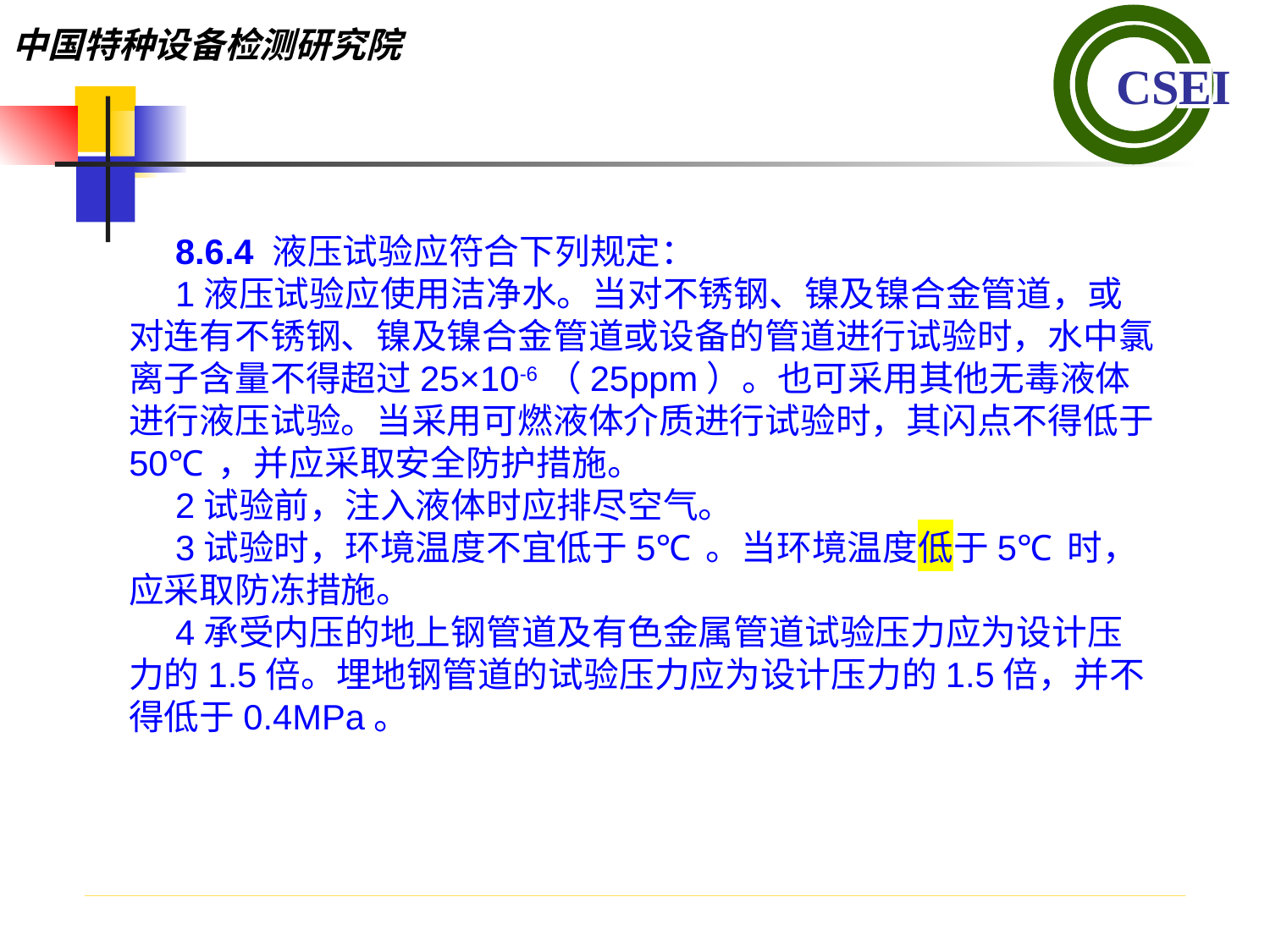

8.6.4 液压试验应符合下列规定：
1液压试验应使用洁净水。当对不锈钢、镍及镍合金管道，或对连有不锈钢、镍及镍合金管道或设备的管道进行试验时，水中氯离子含量不得超过25×10-6（25ppm）。也可采用其他无毒液体进行液压试验。当采用可燃液体介质进行试验时，其闪点不得低于50℃，并应采取安全防护措施。
2试验前，注入液体时应排尽空气。
3试验时，环境温度不宜低于5℃。当环境温度低于5℃时，应采取防冻措施。
4承受内压的地上钢管道及有色金属管道试验压力应为设计压力的1.5倍。埋地钢管道的试验压力应为设计压力的1.5倍，并不得低于0.4MPa。